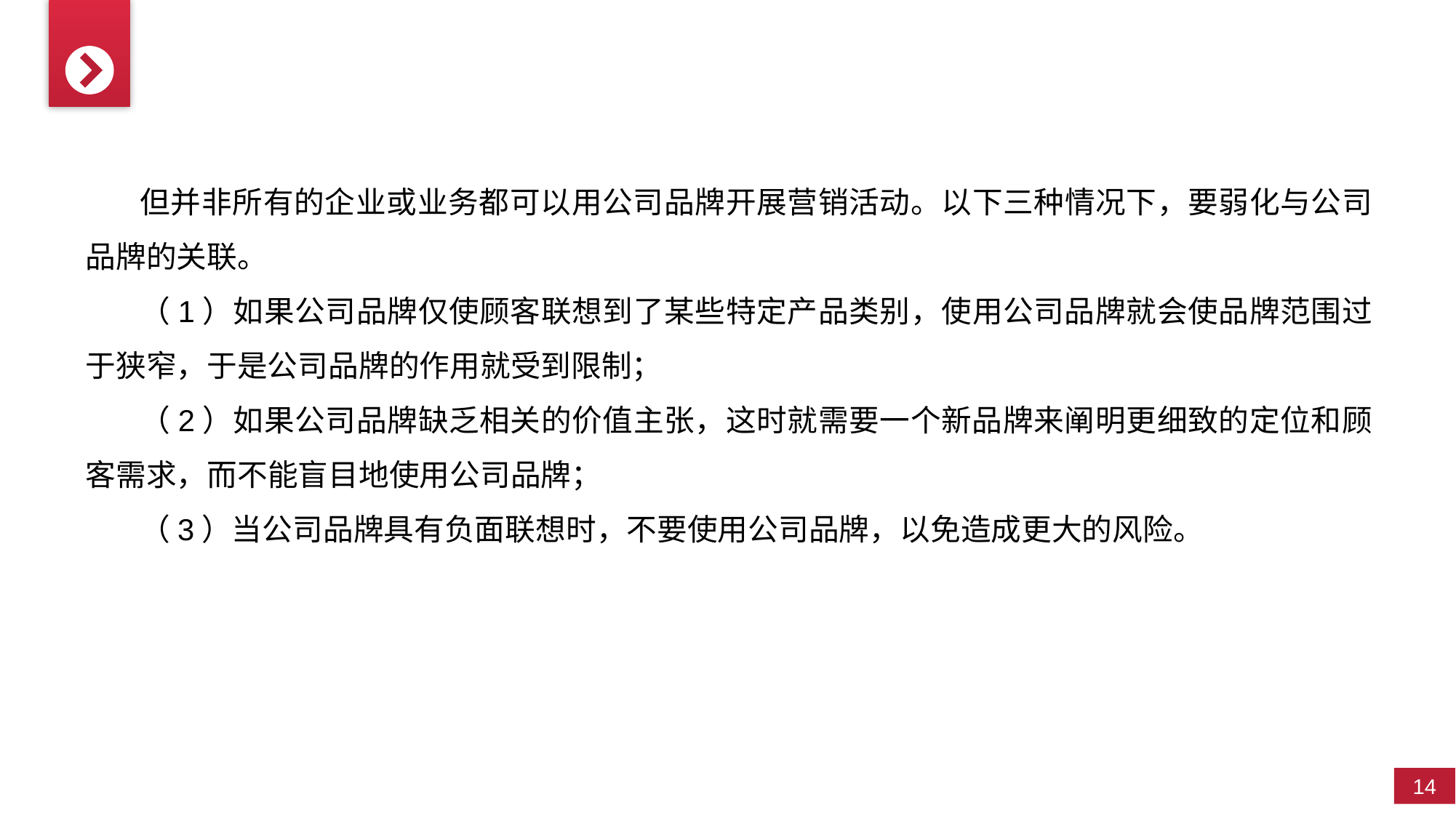

但并非所有的企业或业务都可以用公司品牌开展营销活动。以下三种情况下，要弱化与公司品牌的关联。
（1）如果公司品牌仅使顾客联想到了某些特定产品类别，使用公司品牌就会使品牌范围过于狭窄，于是公司品牌的作用就受到限制；
（2）如果公司品牌缺乏相关的价值主张，这时就需要一个新品牌来阐明更细致的定位和顾客需求，而不能盲目地使用公司品牌；
（3）当公司品牌具有负面联想时，不要使用公司品牌，以免造成更大的风险。